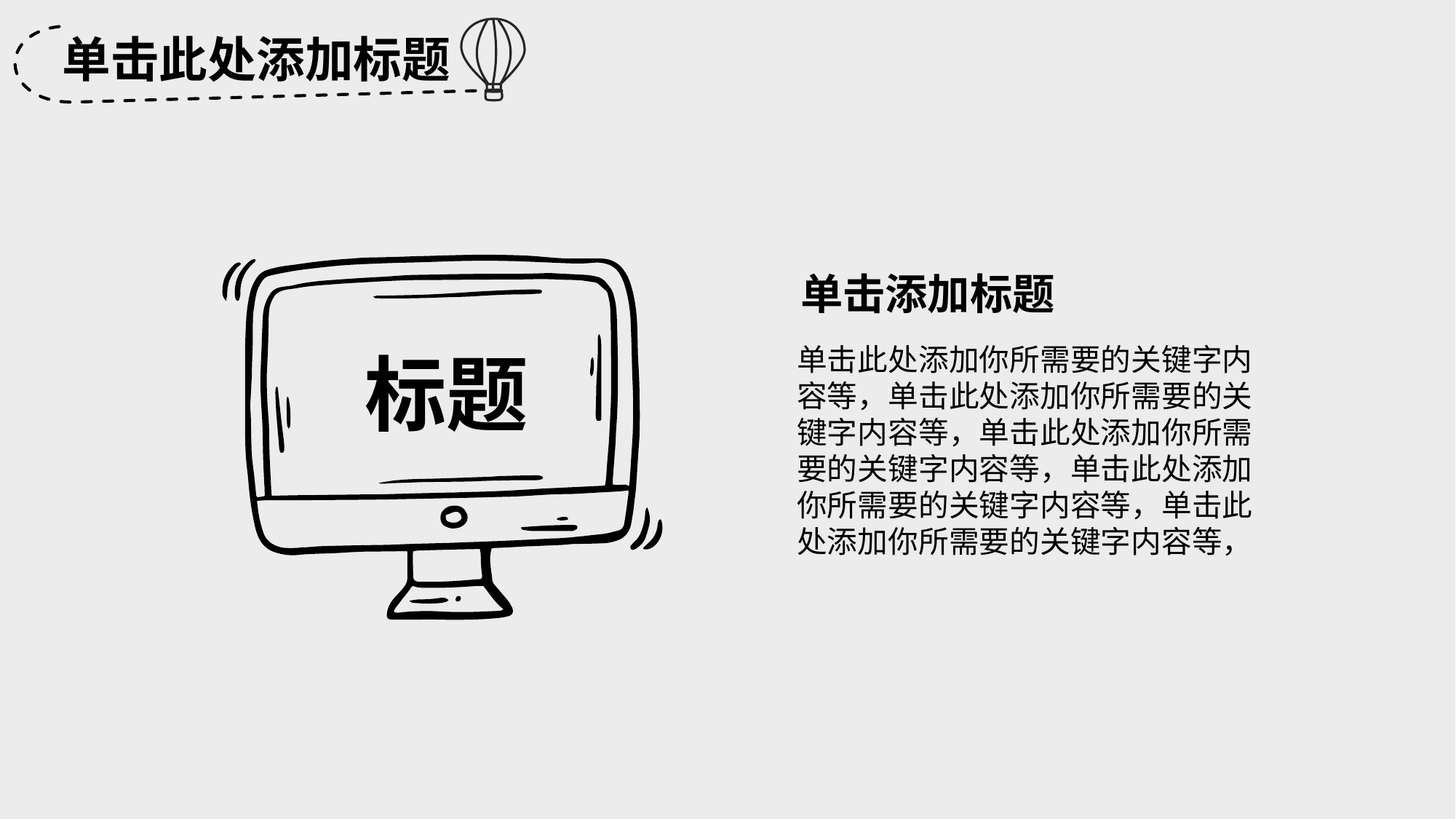

单击此处添加标题

单击添加标题
单击此处添加你所需要的关键字内容等，单击此处添加你所需要的关键字内容等，单击此处添加你所需要的关键字内容等，单击此处添加你所需要的关键字内容等，单击此处添加你所需要的关键字内容等，
标题